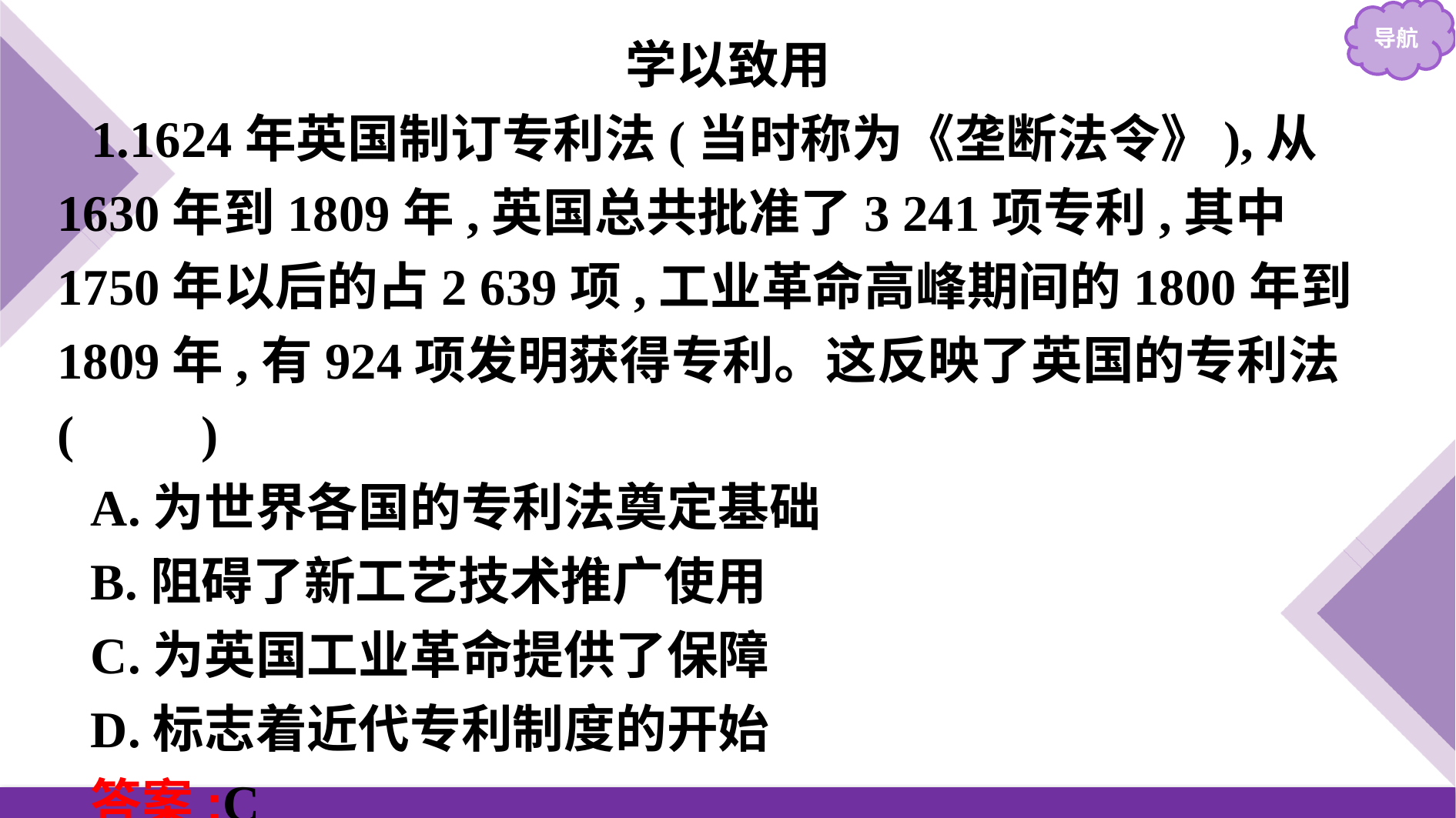

学以致用
1.1624年英国制订专利法(当时称为《垄断法令》),从1630年到1809年,英国总共批准了3 241项专利,其中1750年以后的占2 639项,工业革命高峰期间的1800年到1809年,有924项发明获得专利。这反映了英国的专利法(　　)
A.为世界各国的专利法奠定基础
B.阻碍了新工艺技术推广使用
C.为英国工业革命提供了保障
D.标志着近代专利制度的开始
答案:C